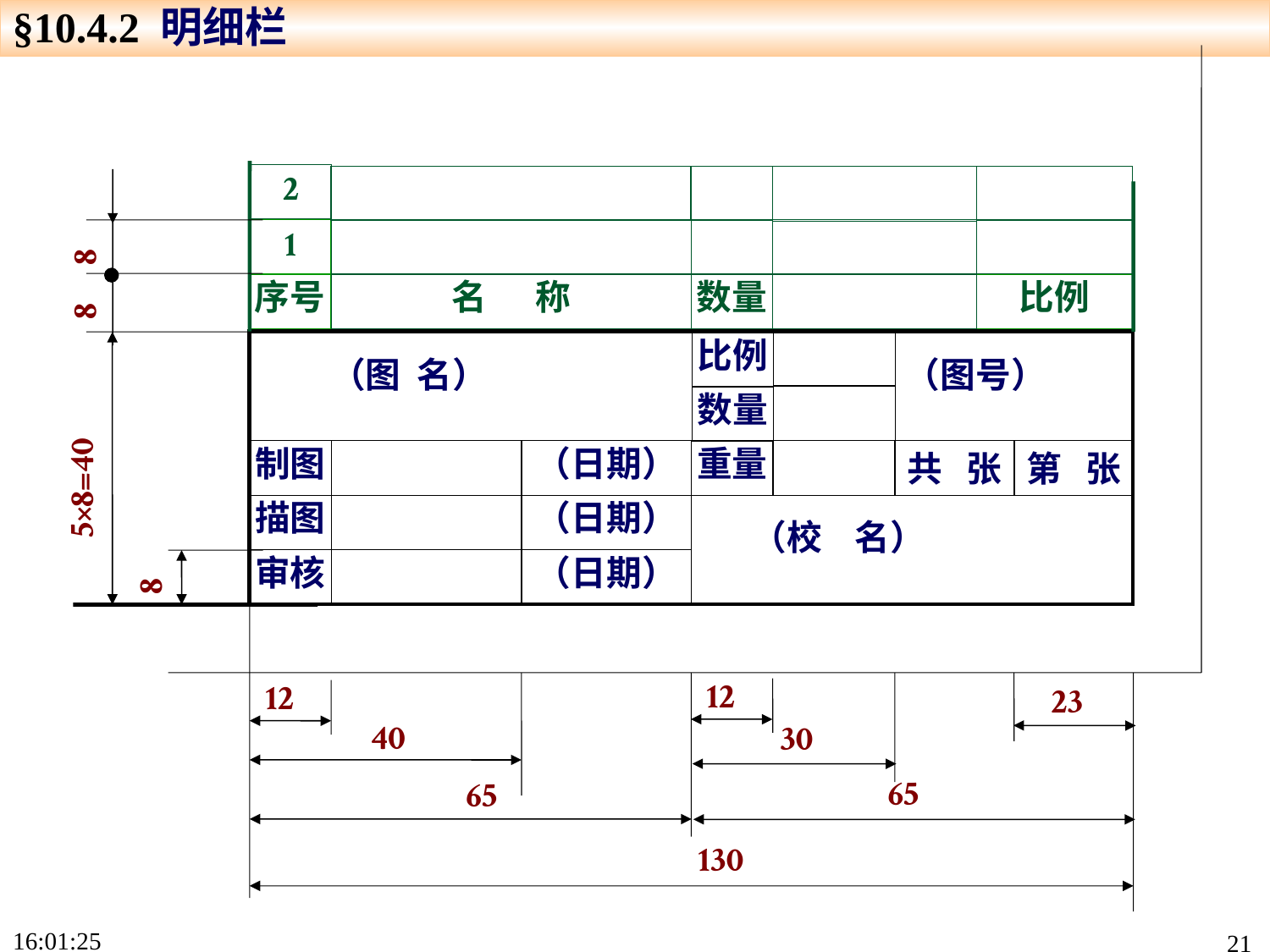

§10.4.2 明细栏

2

1

8

序号
名      称
数量

比例
8

比例
（图  名）
（图号）

数量
5×8=40
制图

（日期）
重量

共   张
第   张
描图

（日期）
（校    名）
审核

（日期）
8

12

12

23
40

30

65
65

130

16:01:25
21